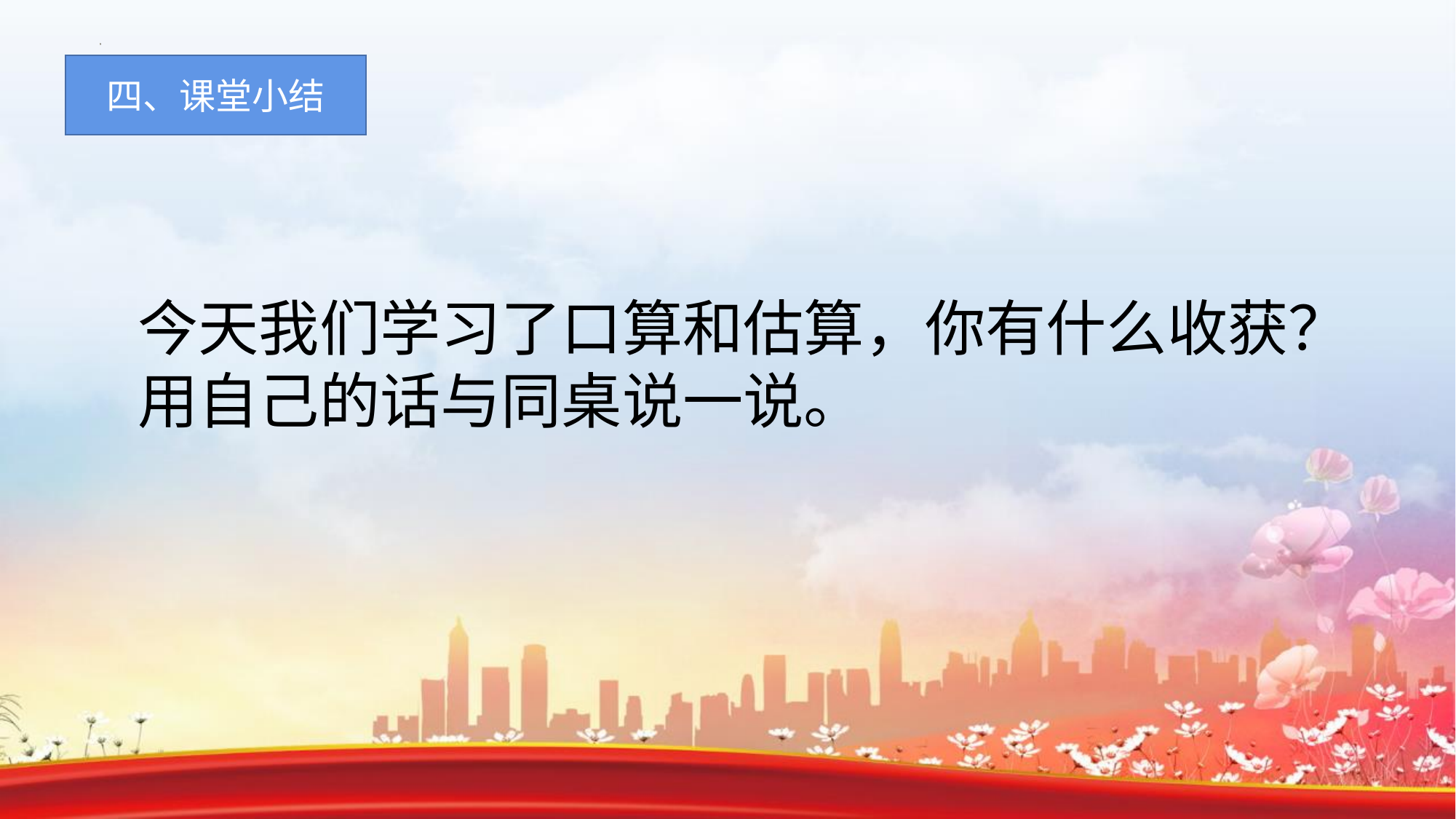

四、课堂小结
今天我们学习了口算和估算，你有什么收获？用自己的话与同桌说一说。